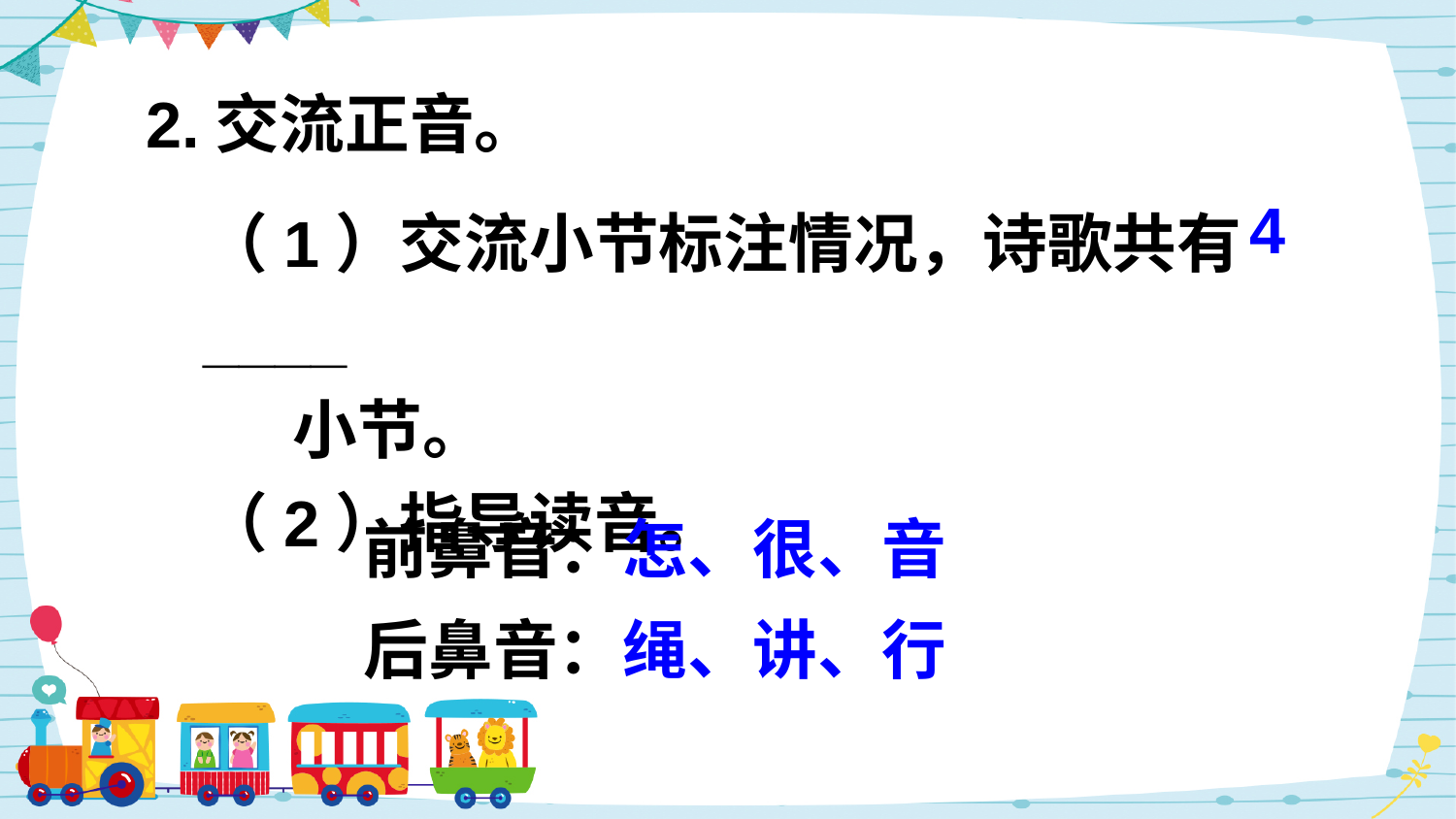

2.交流正音。
（1）交流小节标注情况，诗歌共有____
     小节。
（2）指导读音。
4
前鼻音：怎、很、音
后鼻音：绳、讲、行